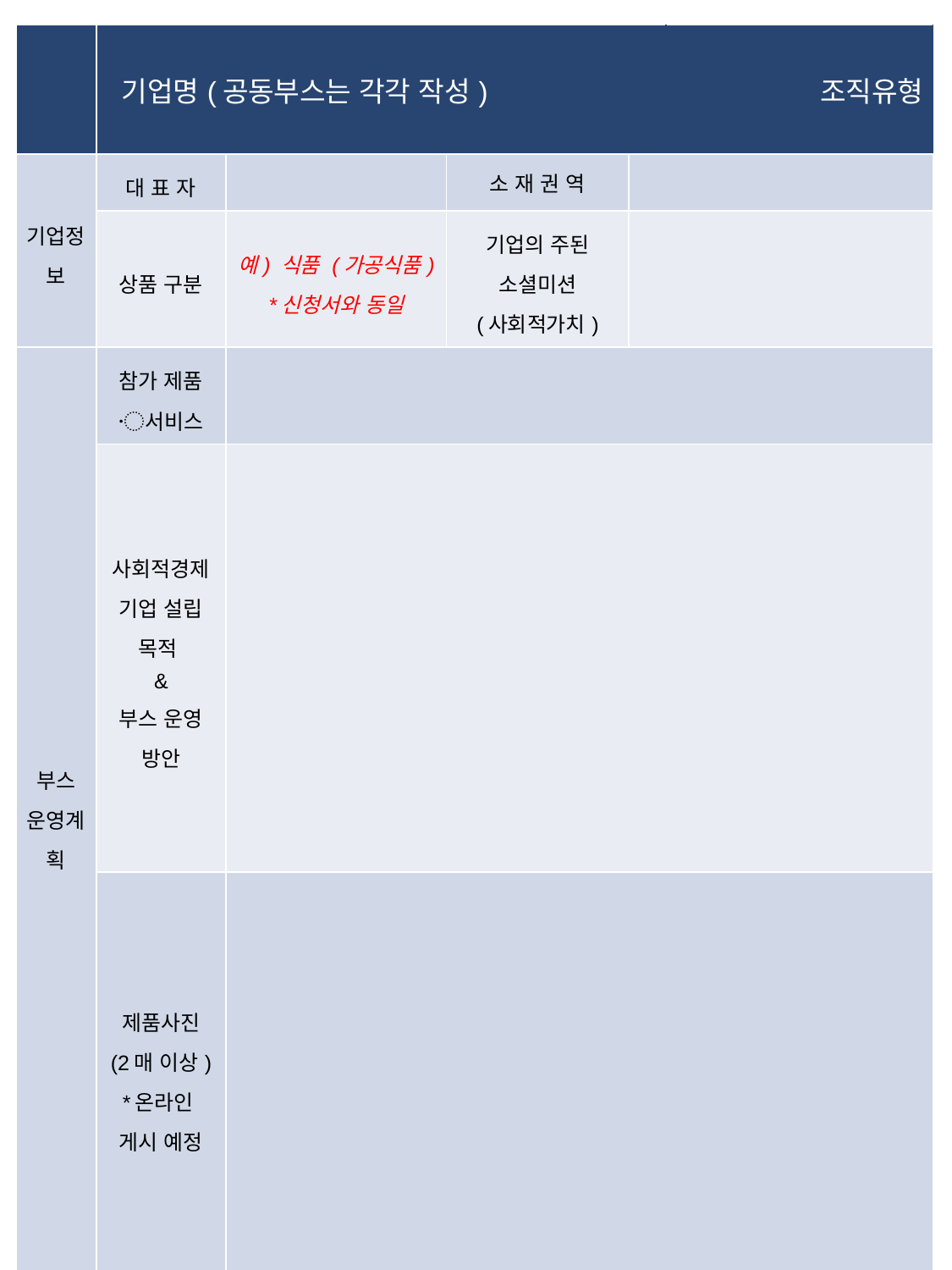

|  | 기업명(공동부스는 각각 작성) |  |  |  | 조직유형 |
| --- | --- | --- | --- | --- | --- |
| 기업정보 | 대 표 자 |  | 소 재 권 역 |  |  |
|  | 상품 구분 | 예) 식품 (가공식품) \*신청서와 동일 | 기업의 주된 소셜미션 (사회적가치) |  |  |
| 부스 운영계획 | 참가 제품 〮서비스 |  |  |  |  |
|  | 사회적경제기업 설립 목적 & 부스 운영 방안 |  |  |  |  |
|  | 제품사진 (2매 이상) \*온라인 게시 예정 |  |  |  |  |